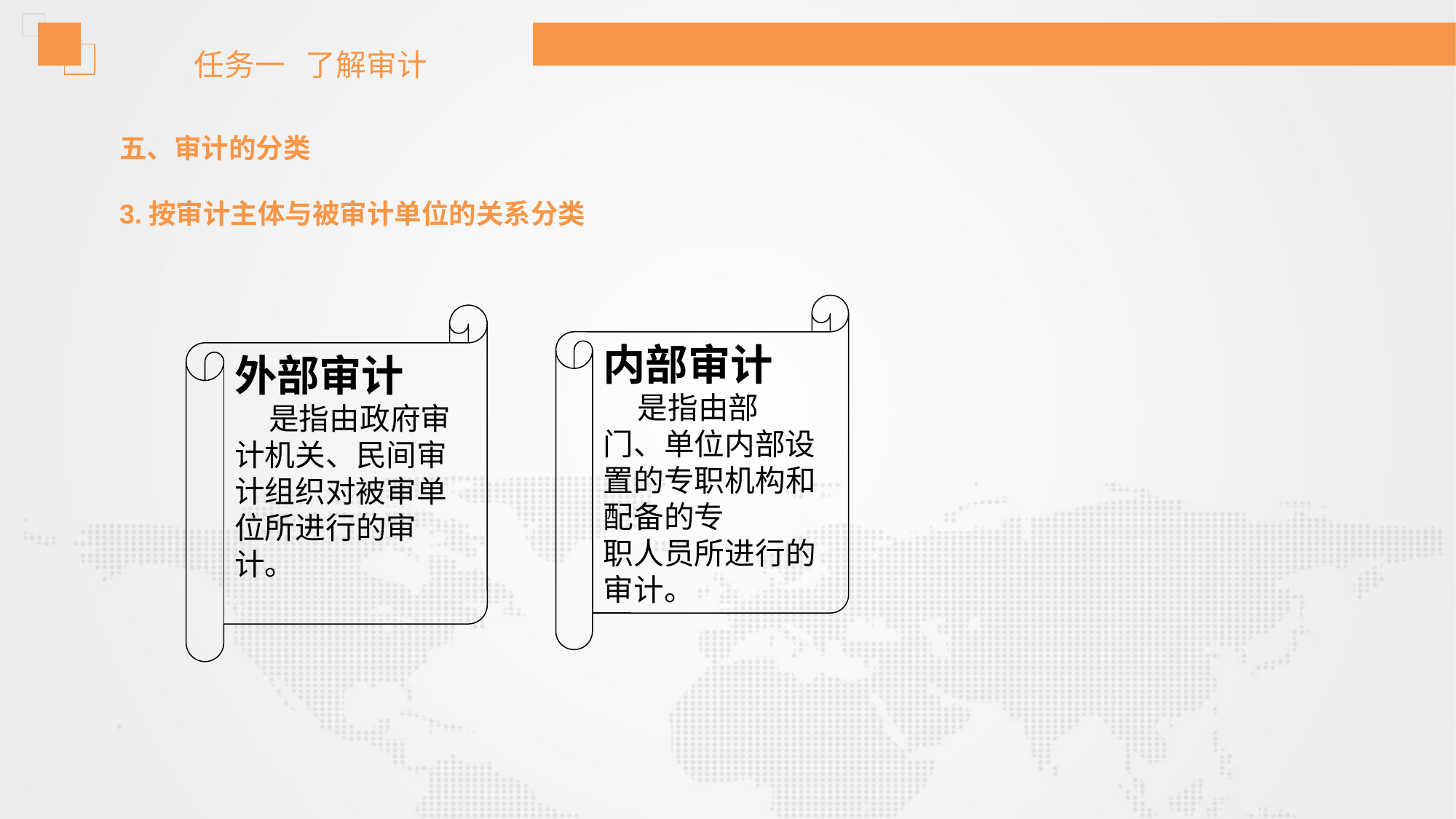

任务一   了解审计

五、审计的分类

3.按审计主体与被审计单位的关系分类

内部审计
    是指由部门、单位内部设置的专职机构和配备的专
职人员所进行的审计。
外部审计
    是指由政府审计机关、民间审计组织对被审单位所进行的审计。